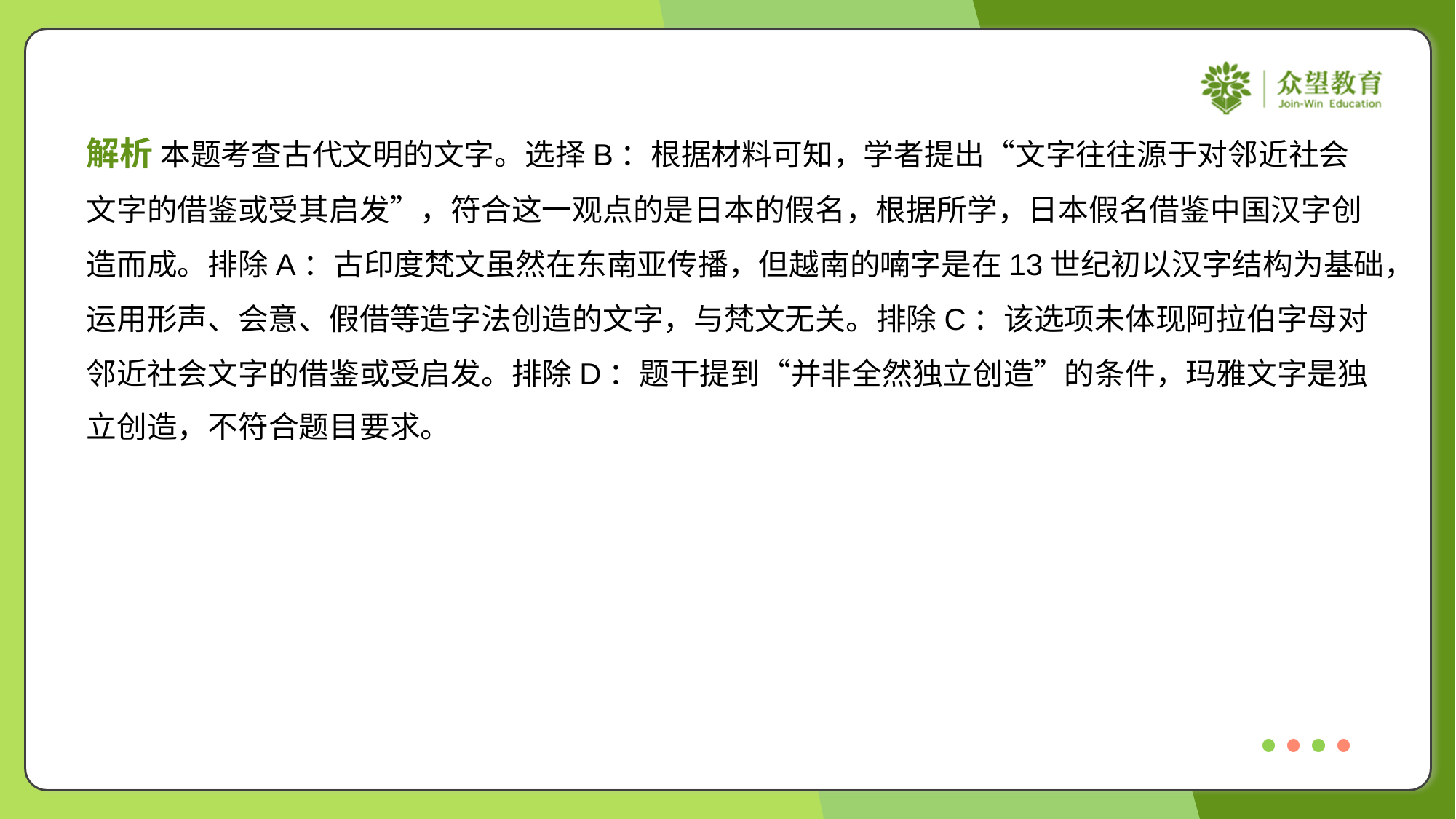

解析 本题考查古代文明的文字。选择B：根据材料可知，学者提出“文字往往源于对邻近社会
文字的借鉴或受其启发”，符合这一观点的是日本的假名，根据所学，日本假名借鉴中国汉字创
造而成。排除A：古印度梵文虽然在东南亚传播，但越南的喃字是在13世纪初以汉字结构为基础，
运用形声、会意、假借等造字法创造的文字，与梵文无关。排除C：该选项未体现阿拉伯字母对
邻近社会文字的借鉴或受启发。排除D：题干提到“并非全然独立创造”的条件，玛雅文字是独
立创造，不符合题目要求。